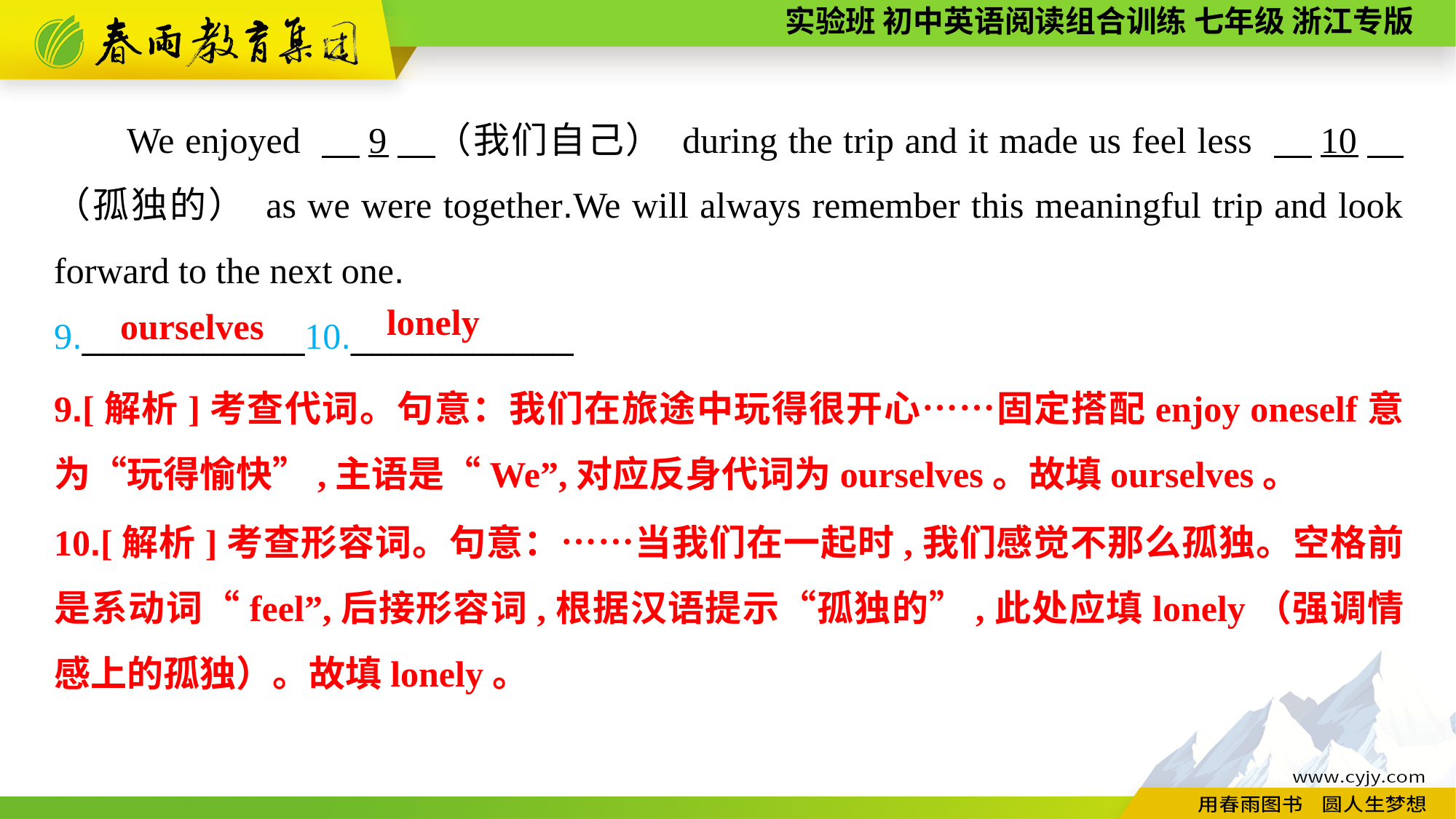

We enjoyed 　9　（我们自己） during the trip and it made us feel less 　10　（孤独的） as we were together.We will always remember this meaningful trip and look forward to the next one.
9.___________10.___________
lonely
ourselves
9.[解析]考查代词。句意：我们在旅途中玩得很开心……固定搭配enjoy oneself意为“玩得愉快”,主语是“We”,对应反身代词为ourselves。故填ourselves。
10.[解析]考查形容词。句意：……当我们在一起时,我们感觉不那么孤独。空格前是系动词“feel”,后接形容词,根据汉语提示“孤独的”,此处应填lonely（强调情感上的孤独）。故填lonely。